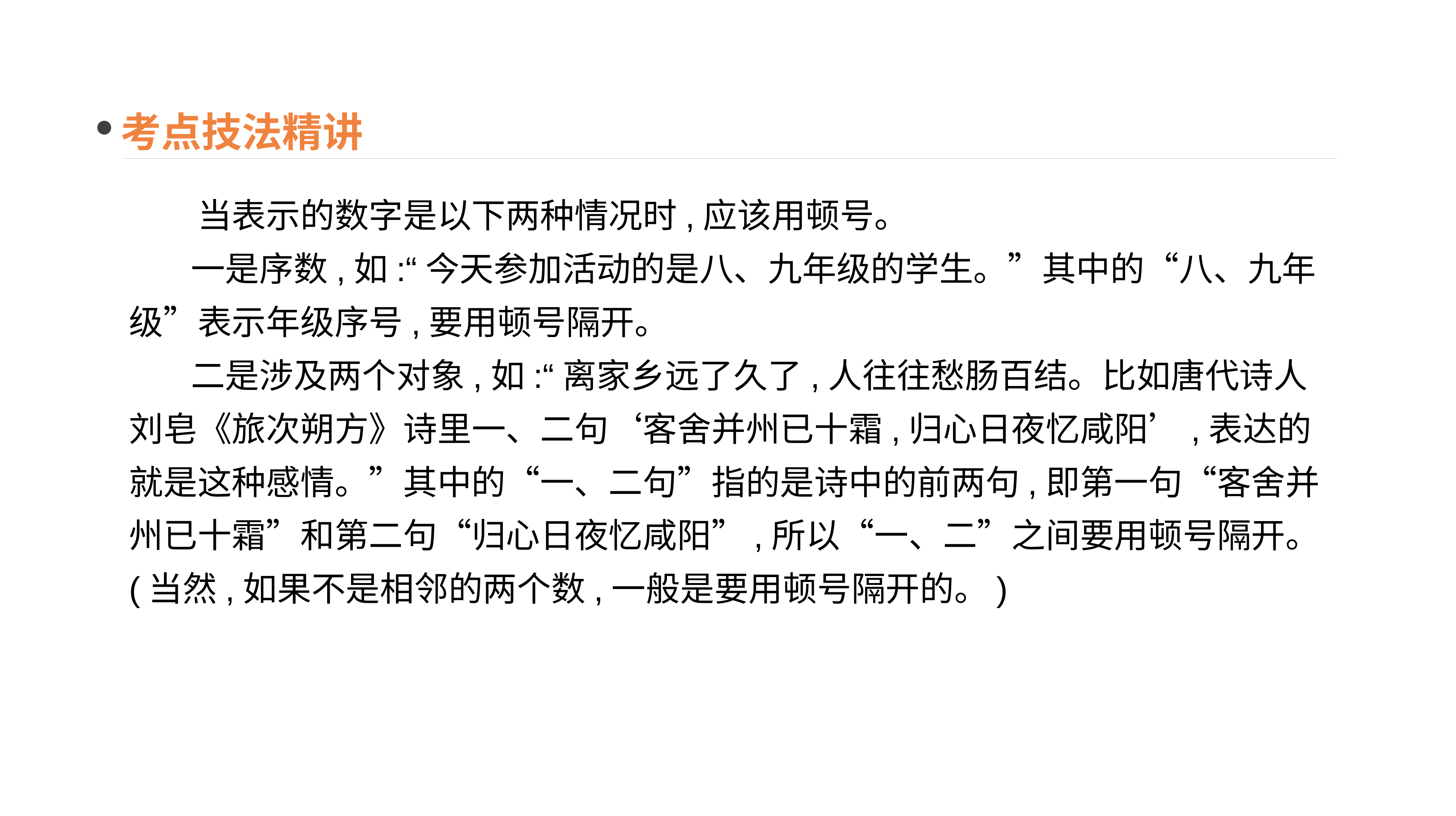

考点技法精讲

　　当表示的数字是以下两种情况时,应该用顿号。
       一是序数,如:“今天参加活动的是八、九年级的学生。”其中的“八、九年级”表示年级序号,要用顿号隔开。
       二是涉及两个对象,如:“离家乡远了久了,人往往愁肠百结。比如唐代诗人刘皂《旅次朔方》诗里一、二句‘客舍并州已十霜,归心日夜忆咸阳’,表达的就是这种感情。”其中的“一、二句”指的是诗中的前两句,即第一句“客舍并州已十霜”和第二句“归心日夜忆咸阳”,所以“一、二”之间要用顿号隔开。(当然,如果不是相邻的两个数,一般是要用顿号隔开的。)